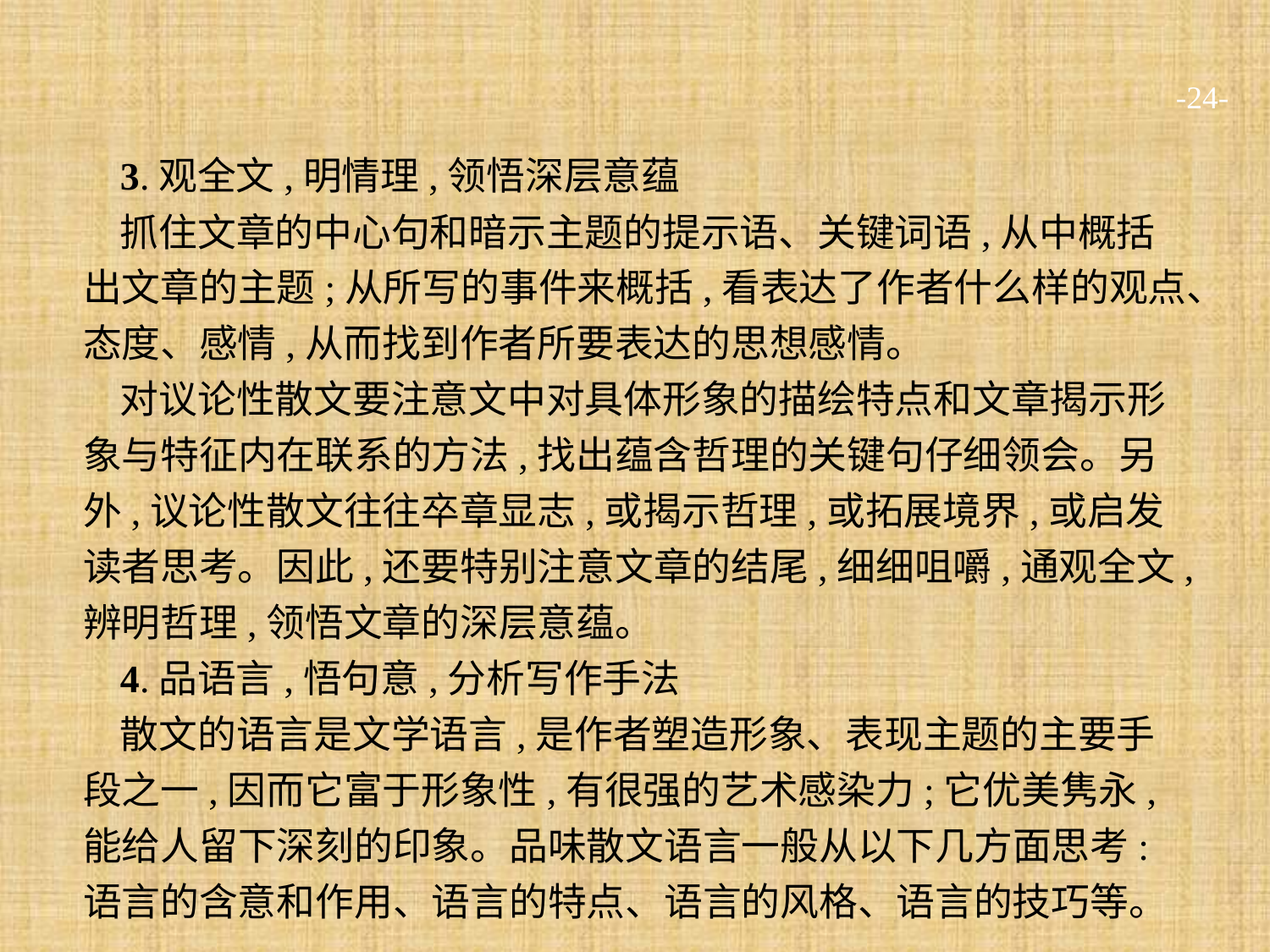

-24-
3.观全文,明情理,领悟深层意蕴
抓住文章的中心句和暗示主题的提示语、关键词语,从中概括出文章的主题;从所写的事件来概括,看表达了作者什么样的观点、态度、感情,从而找到作者所要表达的思想感情。
对议论性散文要注意文中对具体形象的描绘特点和文章揭示形象与特征内在联系的方法,找出蕴含哲理的关键句仔细领会。另外,议论性散文往往卒章显志,或揭示哲理,或拓展境界,或启发读者思考。因此,还要特别注意文章的结尾,细细咀嚼,通观全文,辨明哲理,领悟文章的深层意蕴。
4.品语言,悟句意,分析写作手法
散文的语言是文学语言,是作者塑造形象、表现主题的主要手段之一,因而它富于形象性,有很强的艺术感染力;它优美隽永,能给人留下深刻的印象。品味散文语言一般从以下几方面思考:语言的含意和作用、语言的特点、语言的风格、语言的技巧等。